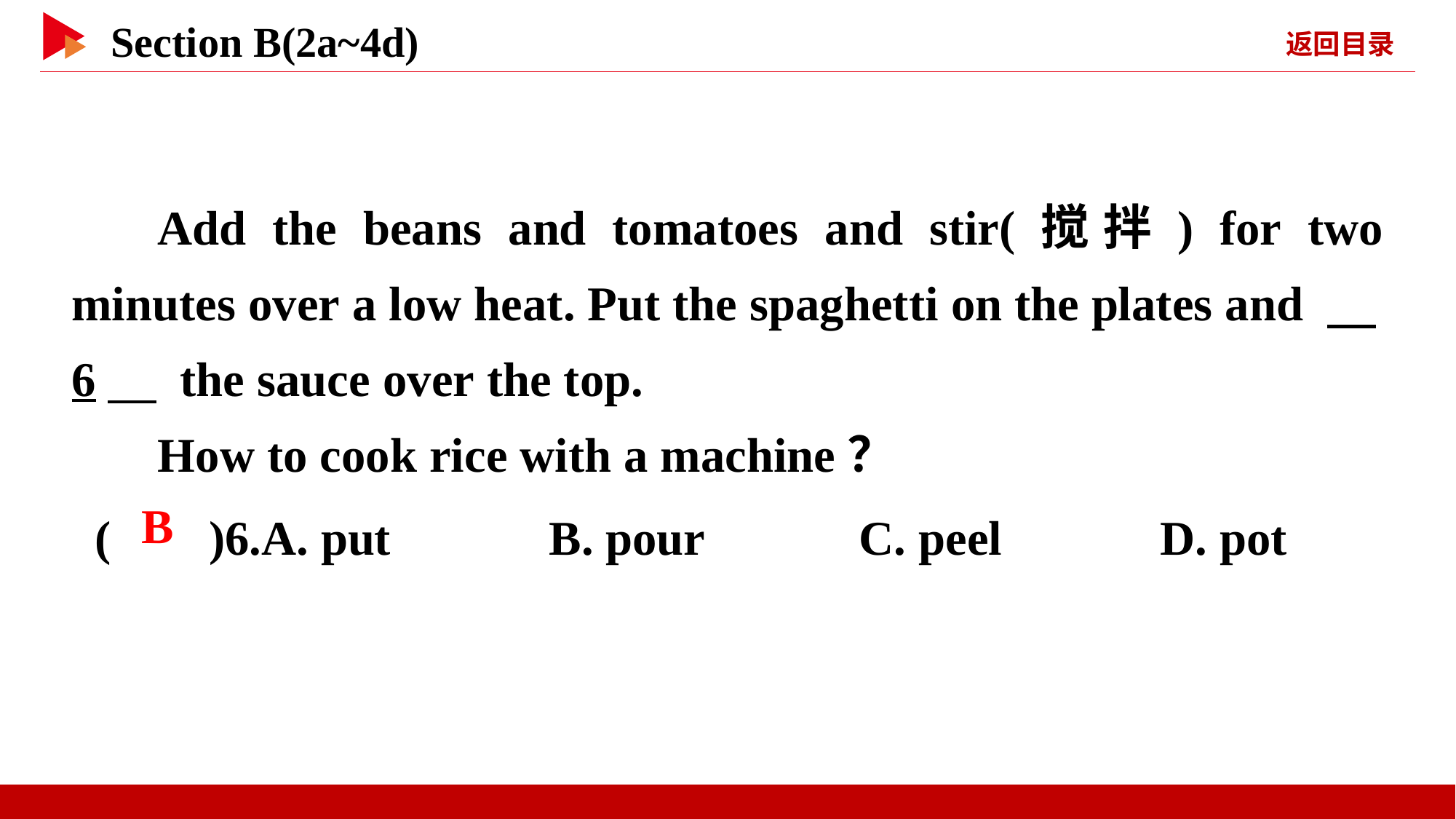

Add the beans and tomatoes and stir(搅拌) for two minutes over a low heat. Put the spaghetti on the plates and 　6　 the sauce over the top.
How to cook rice with a machine？
(        )6.A. put             B. pour		C. peel             D. pot
   B